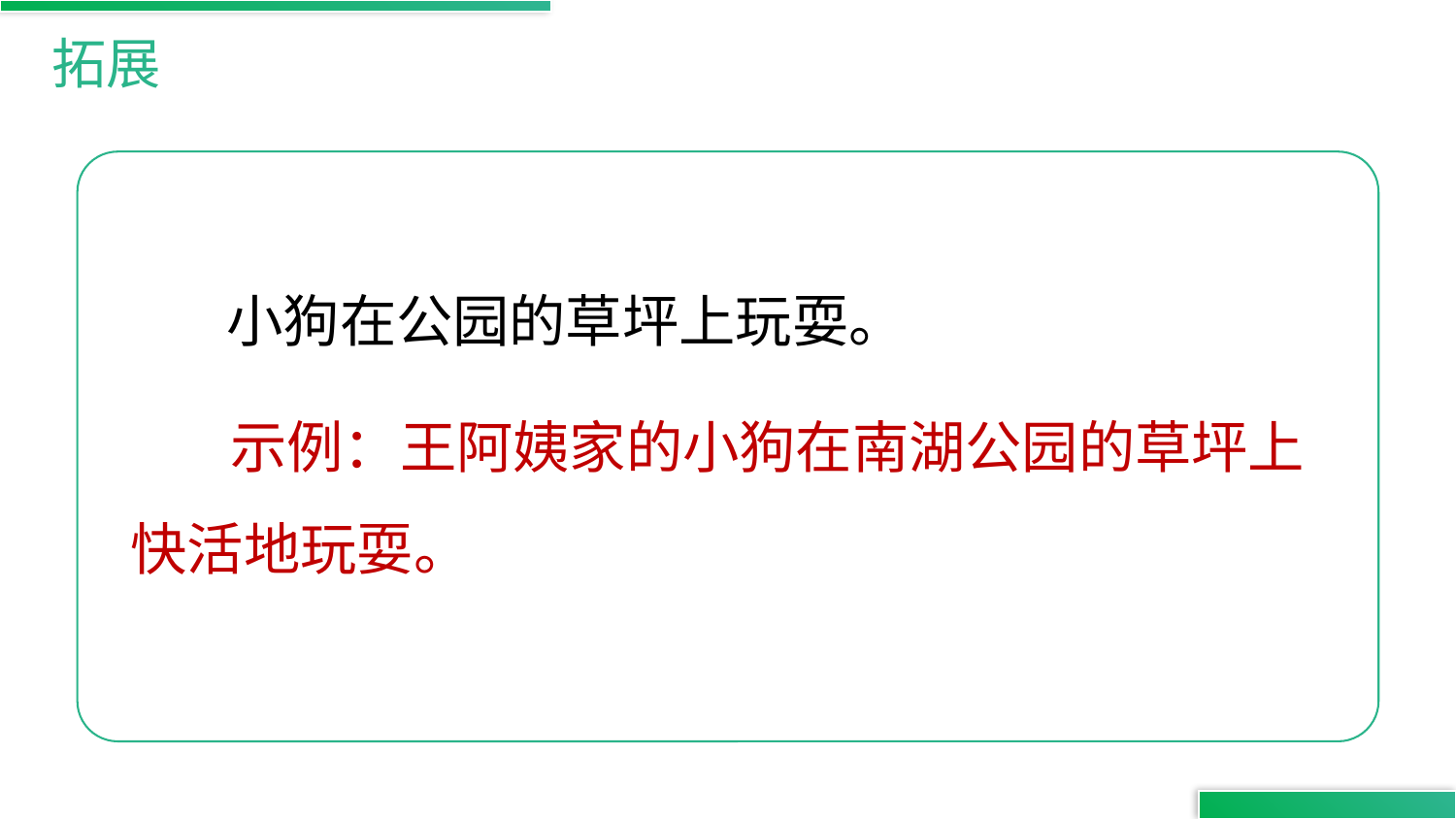

拓展
小狗在公园的草坪上玩耍。
示例：王阿姨家的小狗在南湖公园的草坪上快活地玩耍。